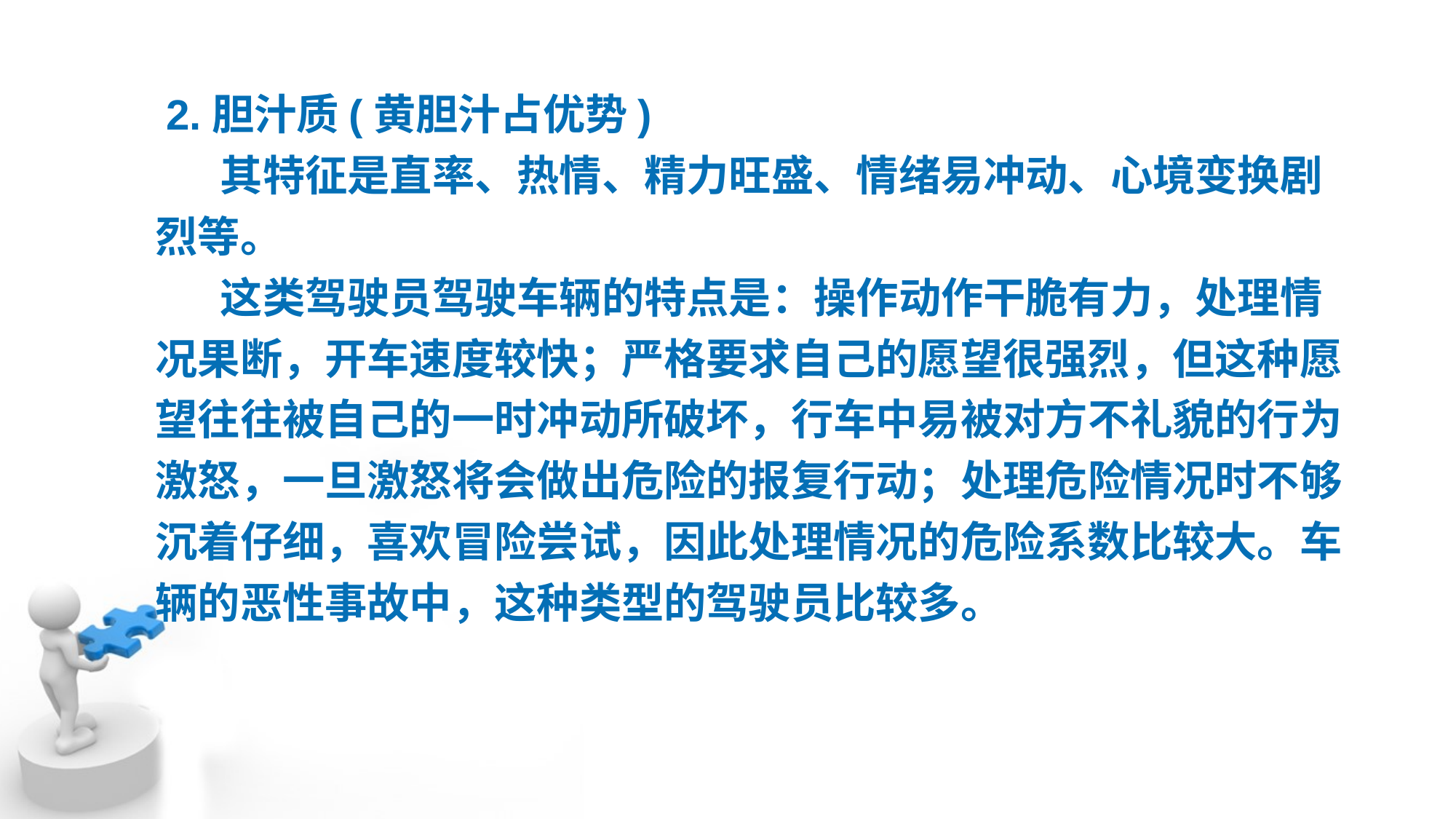

2.胆汁质(黄胆汁占优势)
其特征是直率、热情、精力旺盛、情绪易冲动、心境变换剧烈等。
这类驾驶员驾驶车辆的特点是：操作动作干脆有力，处理情况果断，开车速度较快；严格要求自己的愿望很强烈，但这种愿望往往被自己的一时冲动所破坏，行车中易被对方不礼貌的行为激怒，一旦激怒将会做出危险的报复行动；处理危险情况时不够沉着仔细，喜欢冒险尝试，因此处理情况的危险系数比较大。车辆的恶性事故中，这种类型的驾驶员比较多。